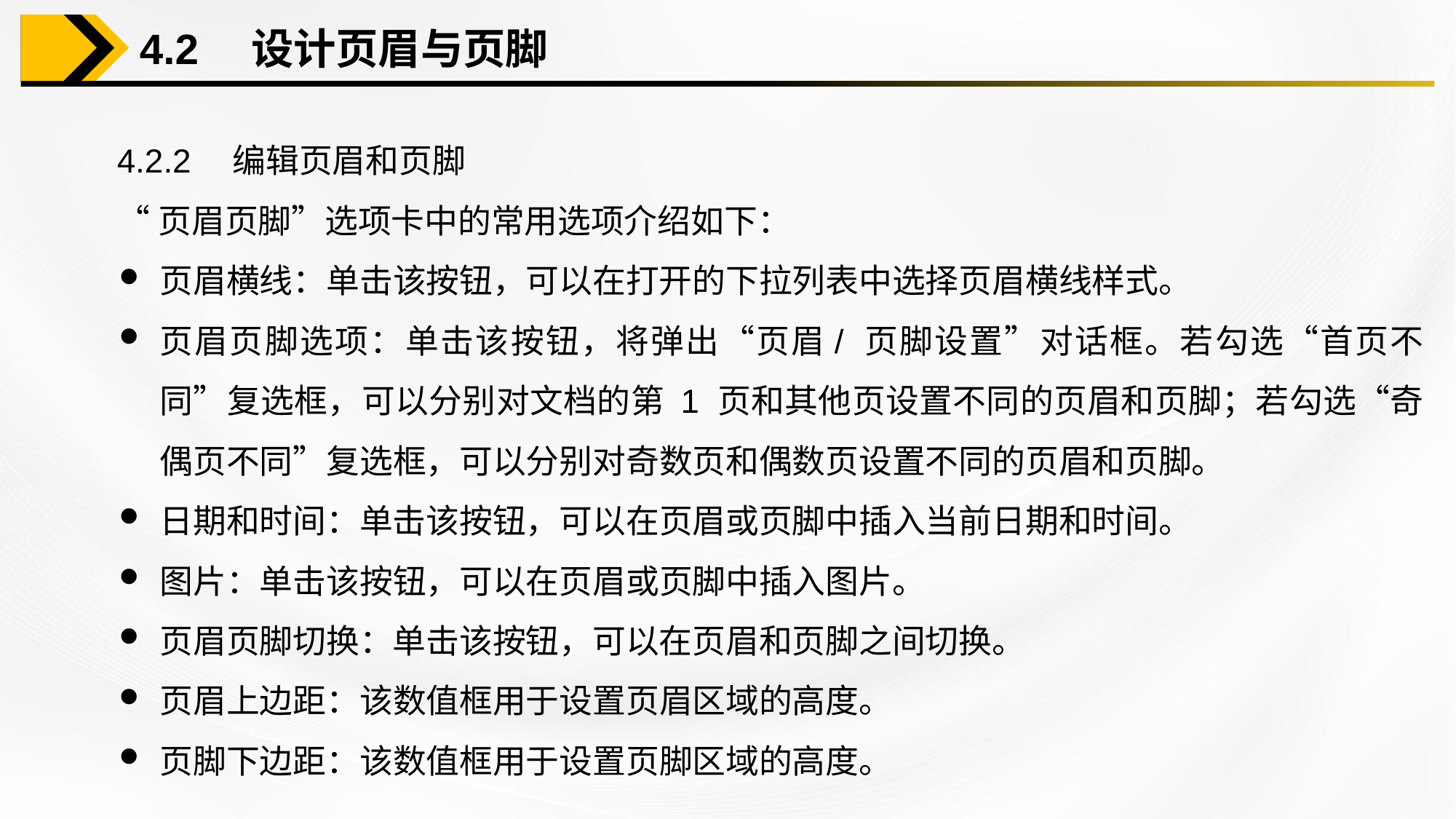

4.2　设计页眉与页脚
4.2.2　编辑页眉和页脚
“页眉页脚”选项卡中的常用选项介绍如下：
页眉横线：单击该按钮，可以在打开的下拉列表中选择页眉横线样式。
页眉页脚选项：单击该按钮，将弹出“页眉/ 页脚设置”对话框。若勾选“首页不同”复选框，可以分别对文档的第 1 页和其他页设置不同的页眉和页脚；若勾选“奇偶页不同”复选框，可以分别对奇数页和偶数页设置不同的页眉和页脚。
日期和时间：单击该按钮，可以在页眉或页脚中插入当前日期和时间。
图片：单击该按钮，可以在页眉或页脚中插入图片。
页眉页脚切换：单击该按钮，可以在页眉和页脚之间切换。
页眉上边距：该数值框用于设置页眉区域的高度。
页脚下边距：该数值框用于设置页脚区域的高度。